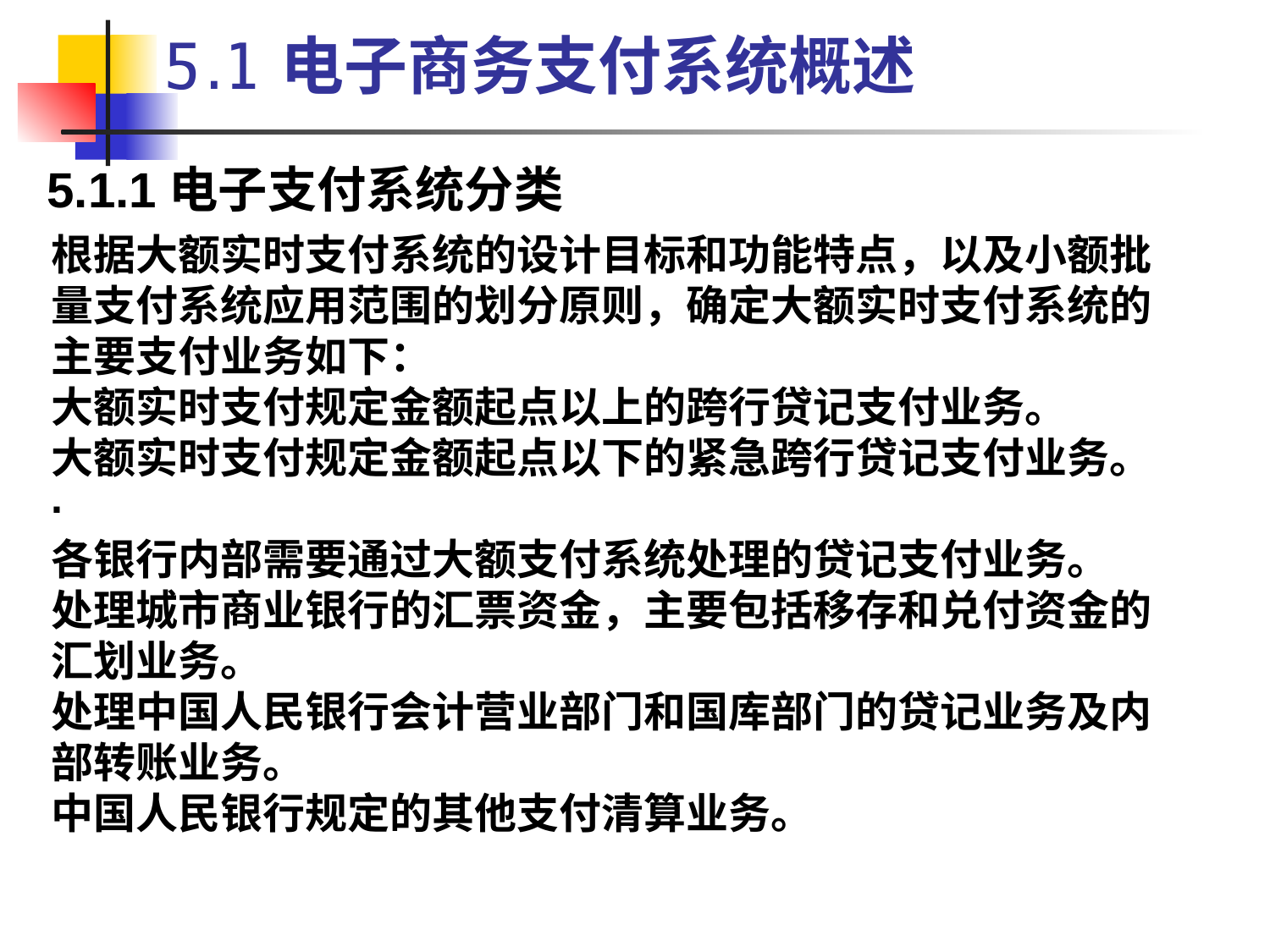

5.1电子商务支付系统概述
5.1.1电子支付系统分类
根据大额实时支付系统的设计目标和功能特点，以及小额批量支付系统应用范围的划分原则，确定大额实时支付系统的主要支付业务如下：
大额实时支付规定金额起点以上的跨行贷记支付业务。
大额实时支付规定金额起点以下的紧急跨行贷记支付业务。    ·
各银行内部需要通过大额支付系统处理的贷记支付业务。
处理城市商业银行的汇票资金，主要包括移存和兑付资金的汇划业务。
处理中国人民银行会计营业部门和国库部门的贷记业务及内部转账业务。
中国人民银行规定的其他支付清算业务。